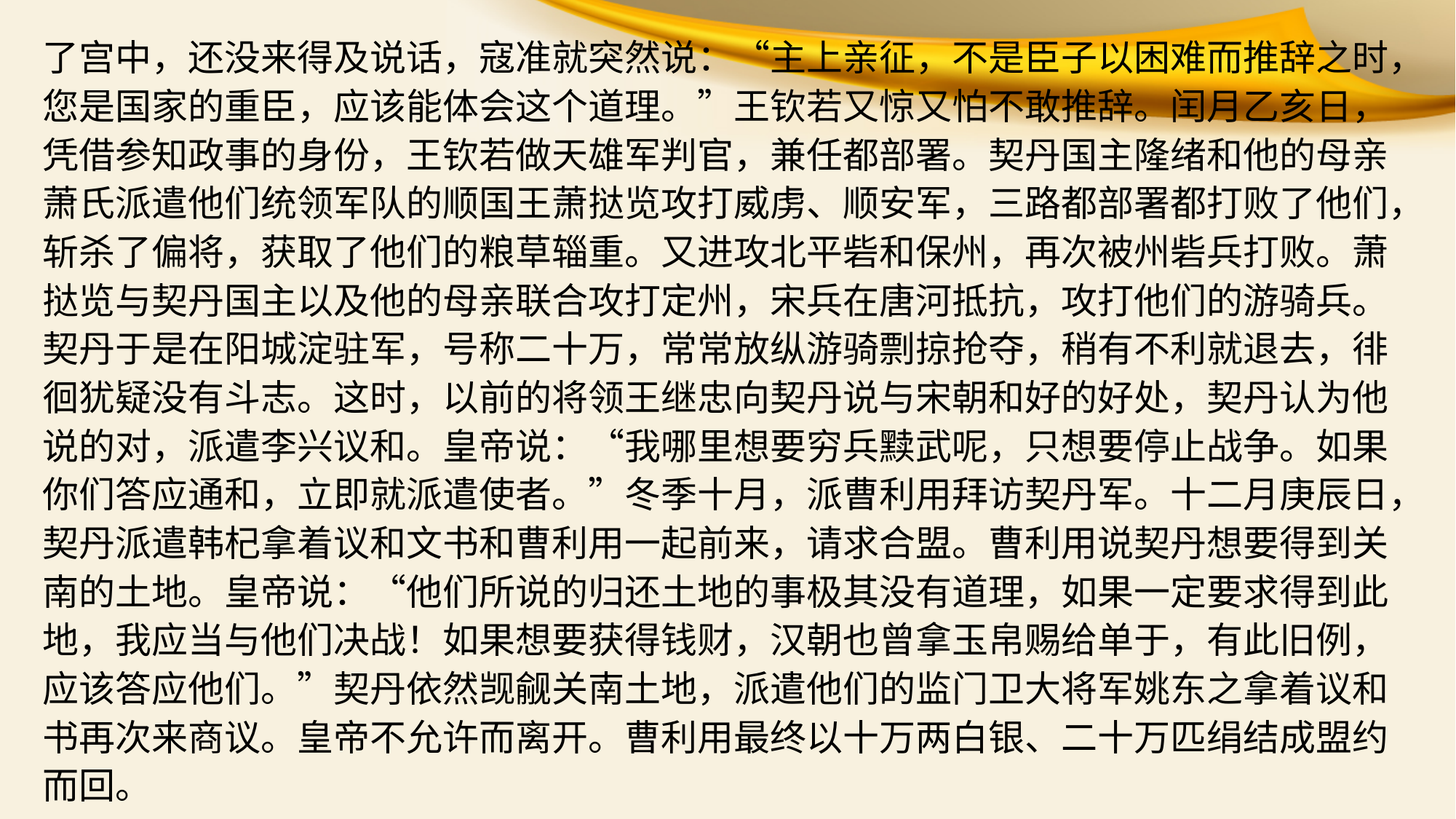

了宫中，还没来得及说话，寇准就突然说：“主上亲征，不是臣子以困难而推辞之时，您是国家的重臣，应该能体会这个道理。”王钦若又惊又怕不敢推辞。闰月乙亥日，凭借参知政事的身份，王钦若做天雄军判官，兼任都部署。契丹国主隆绪和他的母亲萧氏派遣他们统领军队的顺国王萧挞览攻打威虏、顺安军，三路都部署都打败了他们，斩杀了偏将，获取了他们的粮草辎重。又进攻北平砦和保州，再次被州砦兵打败。萧挞览与契丹国主以及他的母亲联合攻打定州，宋兵在唐河抵抗，攻打他们的游骑兵。契丹于是在阳城淀驻军，号称二十万，常常放纵游骑剽掠抢夺，稍有不利就退去，徘徊犹疑没有斗志。这时，以前的将领王继忠向契丹说与宋朝和好的好处，契丹认为他说的对，派遣李兴议和。皇帝说：“我哪里想要穷兵黩武呢，只想要停止战争。如果你们答应通和，立即就派遣使者。”冬季十月，派曹利用拜访契丹军。十二月庚辰日，契丹派遣韩杞拿着议和文书和曹利用一起前来，请求合盟。曹利用说契丹想要得到关南的土地。皇帝说：“他们所说的归还土地的事极其没有道理，如果一定要求得到此地，我应当与他们决战！如果想要获得钱财，汉朝也曾拿玉帛赐给单于，有此旧例，应该答应他们。”契丹依然觊觎关南土地，派遣他们的监门卫大将军姚东之拿着议和书再次来商议。皇帝不允许而离开。曹利用最终以十万两白银、二十万匹绢结成盟约而回。